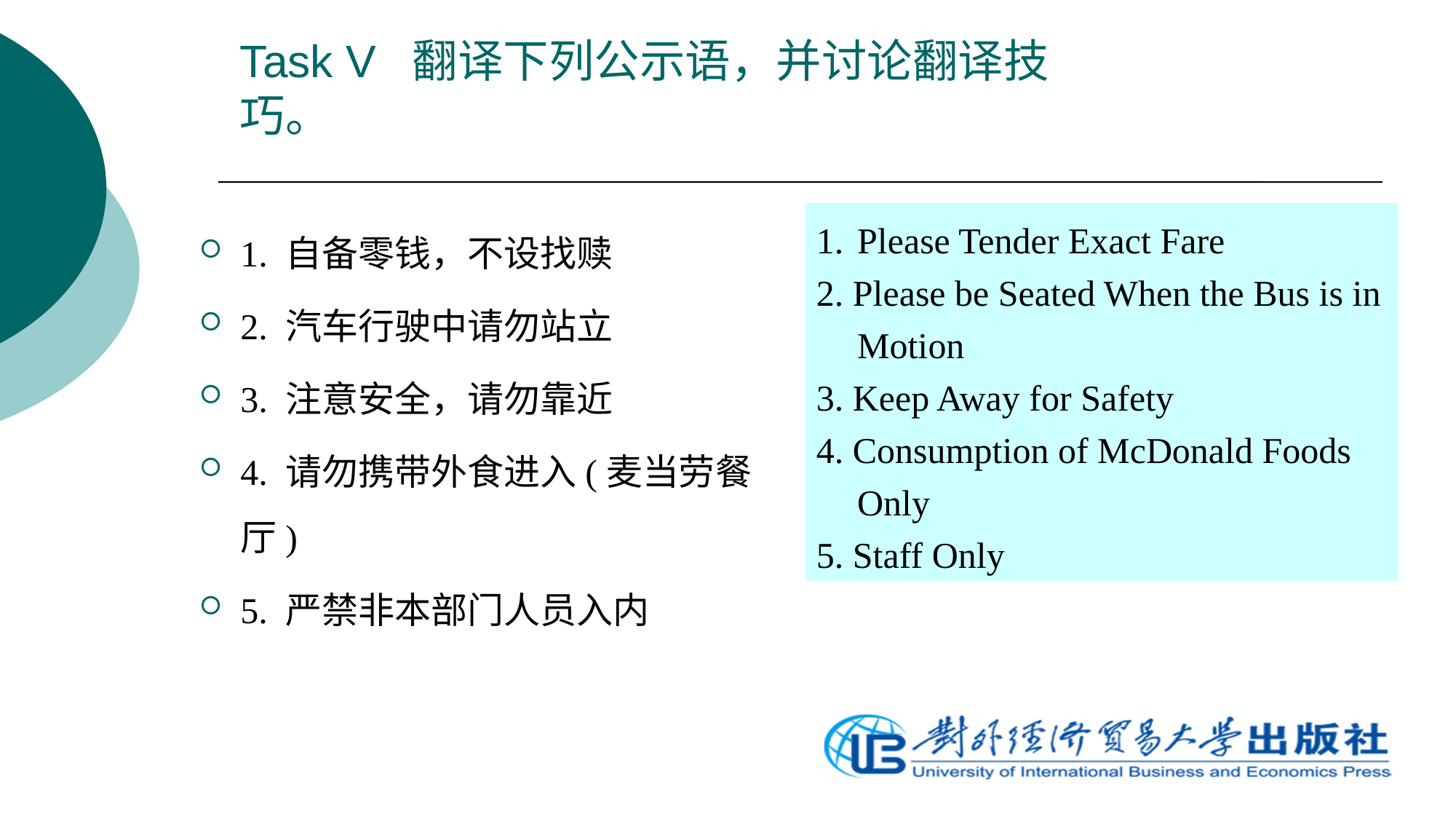

# Task V  翻译下列公示语，并讨论翻译技巧。
1. 自备零钱，不设找赎
2. 汽车行驶中请勿站立
3. 注意安全，请勿靠近
4. 请勿携带外食进入(麦当劳餐厅)
5. 严禁非本部门人员入内
Please Tender Exact Fare
2. Please be Seated When the Bus is in Motion
3. Keep Away for Safety
4. Consumption of McDonald Foods Only
5. Staff Only